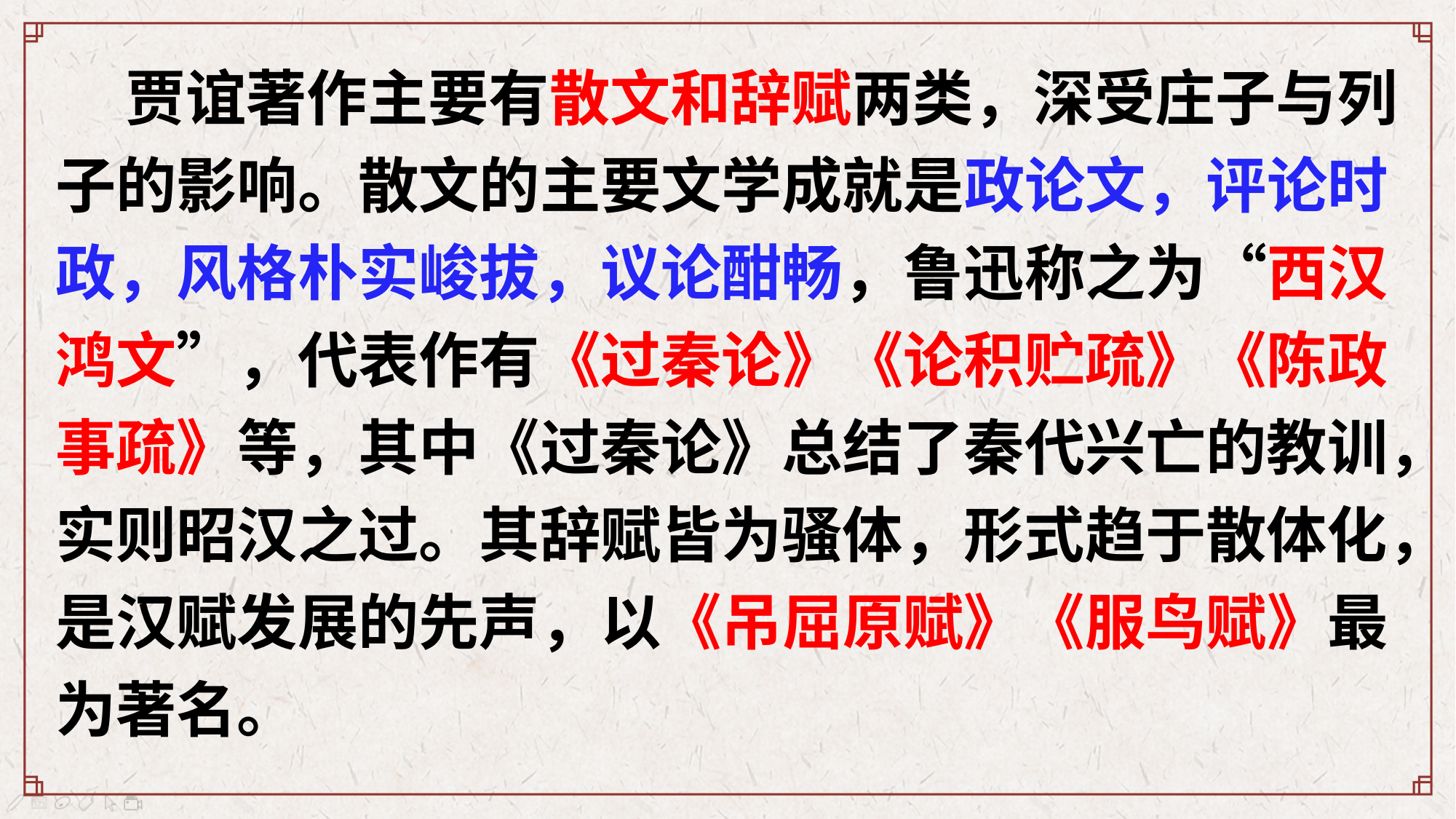

贾谊著作主要有散文和辞赋两类，深受庄子与列子的影响。散文的主要文学成就是政论文，评论时政，风格朴实峻拔，议论酣畅，鲁迅称之为“西汉鸿文”，代表作有《过秦论》《论积贮疏》《陈政事疏》等，其中《过秦论》总结了秦代兴亡的教训，实则昭汉之过。其辞赋皆为骚体，形式趋于散体化，是汉赋发展的先声，以《吊屈原赋》《服鸟赋》最为著名。